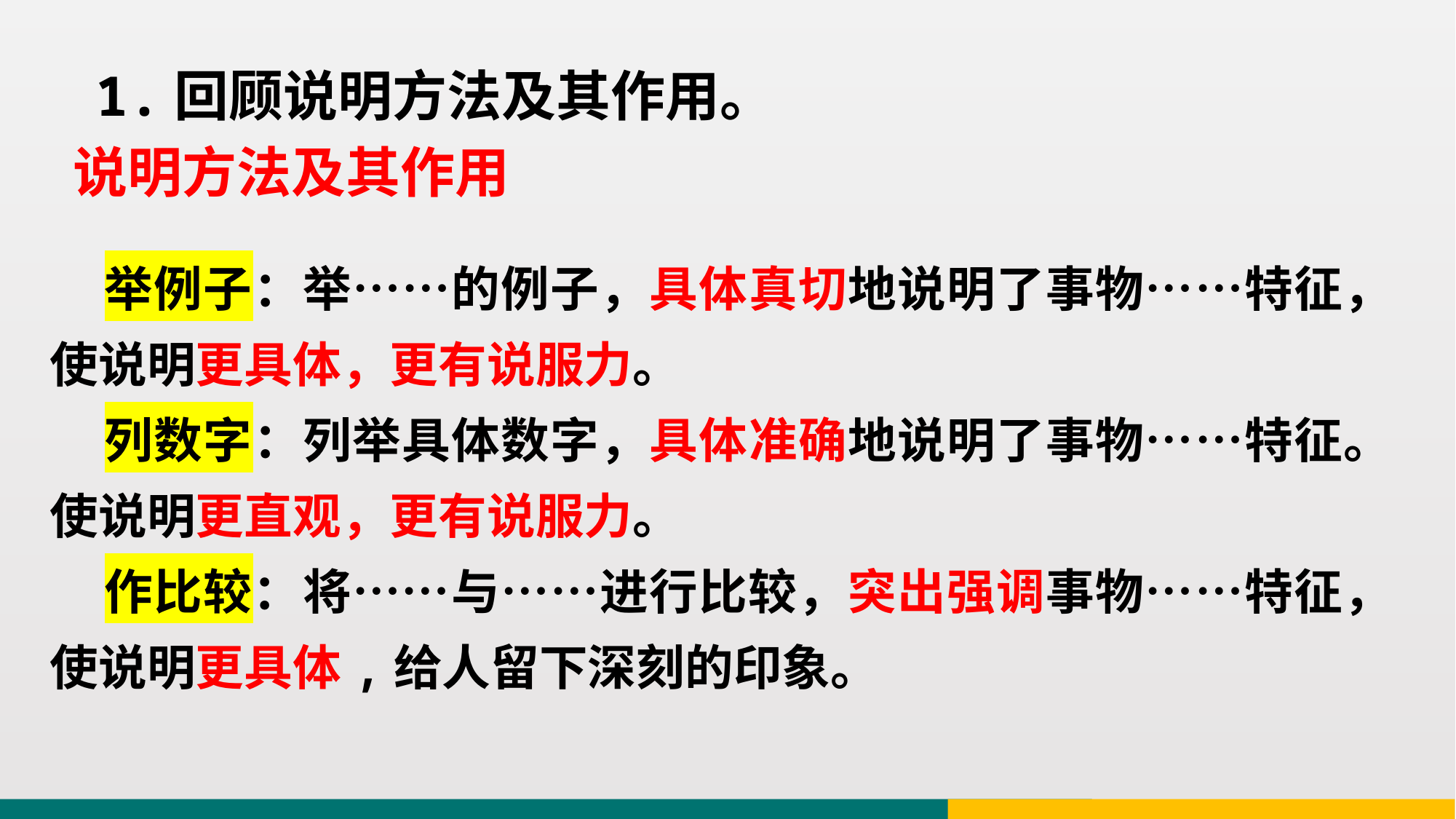

1.回顾说明方法及其作用。
说明方法及其作用
举例子：举……的例子，具体真切地说明了事物……特征，使说明更具体，更有说服力。
列数字：列举具体数字，具体准确地说明了事物……特征。使说明更直观，更有说服力。
作比较：将……与……进行比较，突出强调事物……特征，使说明更具体,给人留下深刻的印象。